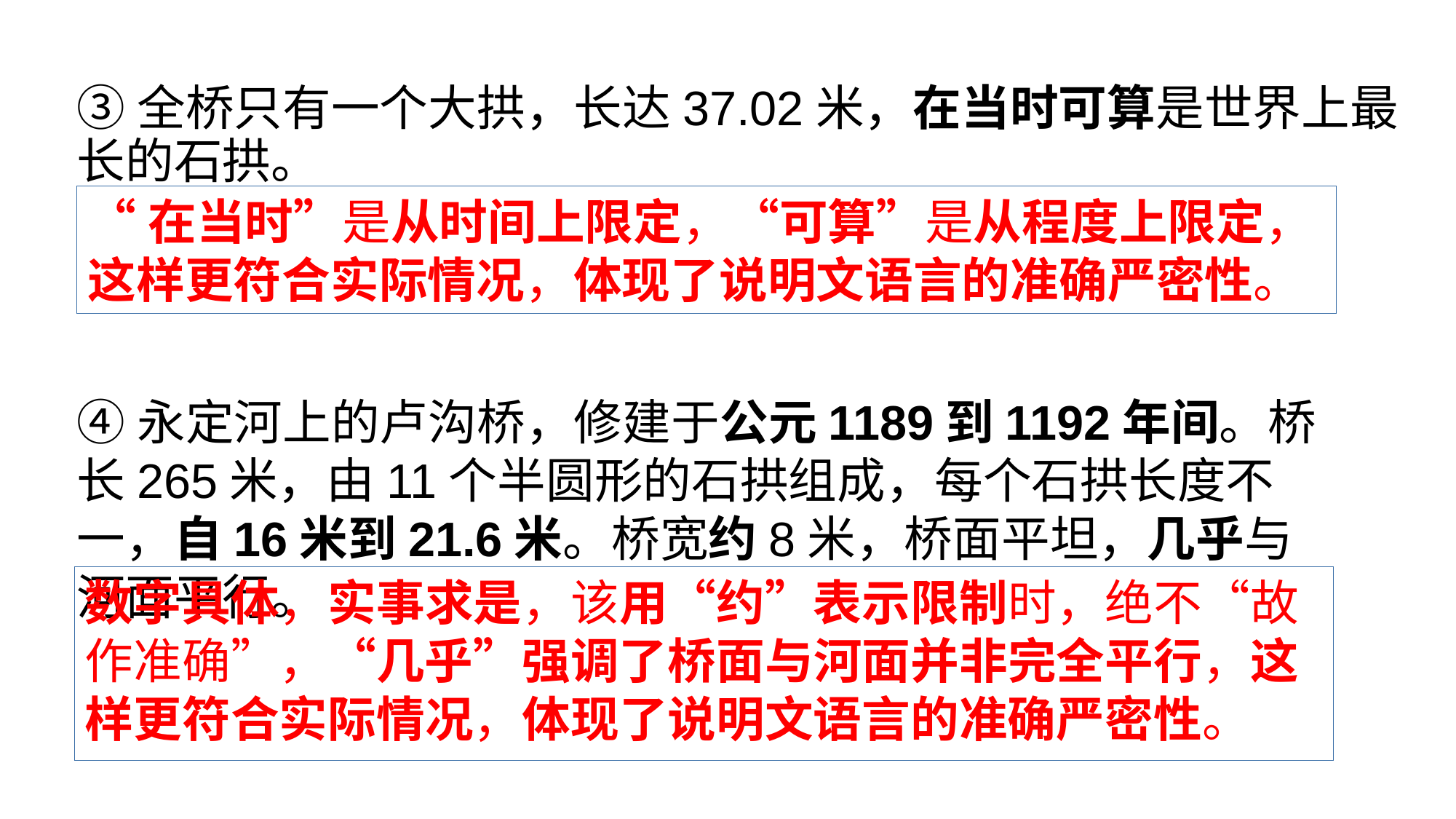

③全桥只有一个大拱，长达37.02米，在当时可算是世界上最长的石拱。
“在当时”是从时间上限定，“可算”是从程度上限定，这样更符合实际情况，体现了说明文语言的准确严密性。

④永定河上的卢沟桥，修建于公元1189到1192年间。桥长265米，由11个半圆形的石拱组成，每个石拱长度不一，自16米到21.6米。桥宽约8米，桥面平坦，几乎与河面平行。
数字具体，实事求是，该用“约”表示限制时，绝不“故作准确”，“几乎”强调了桥面与河面并非完全平行，这样更符合实际情况，体现了说明文语言的准确严密性。